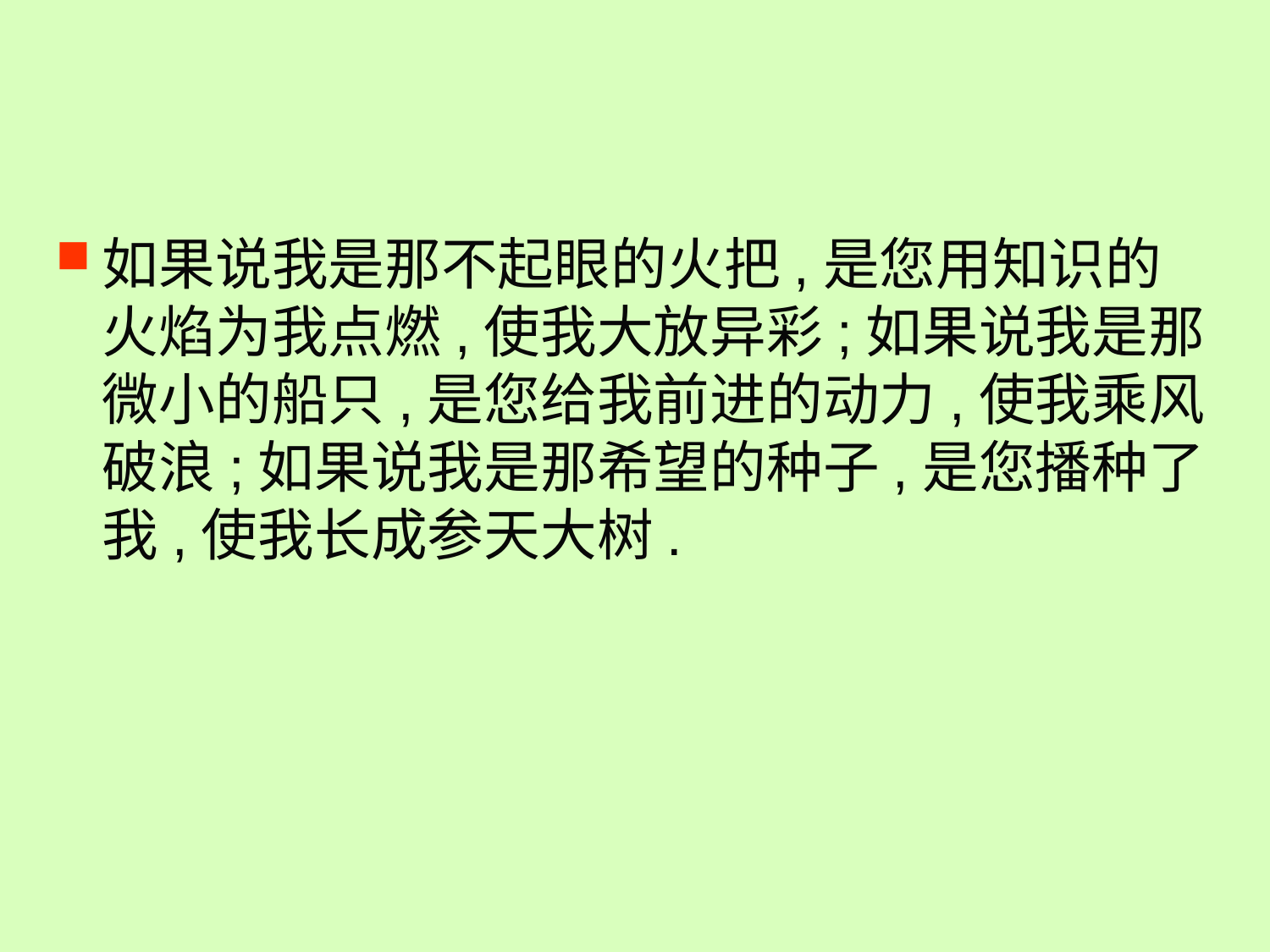

如果说我是那不起眼的火把,是您用知识的火焰为我点燃,使我大放异彩;如果说我是那微小的船只,是您给我前进的动力,使我乘风破浪;如果说我是那希望的种子,是您播种了我,使我长成参天大树.